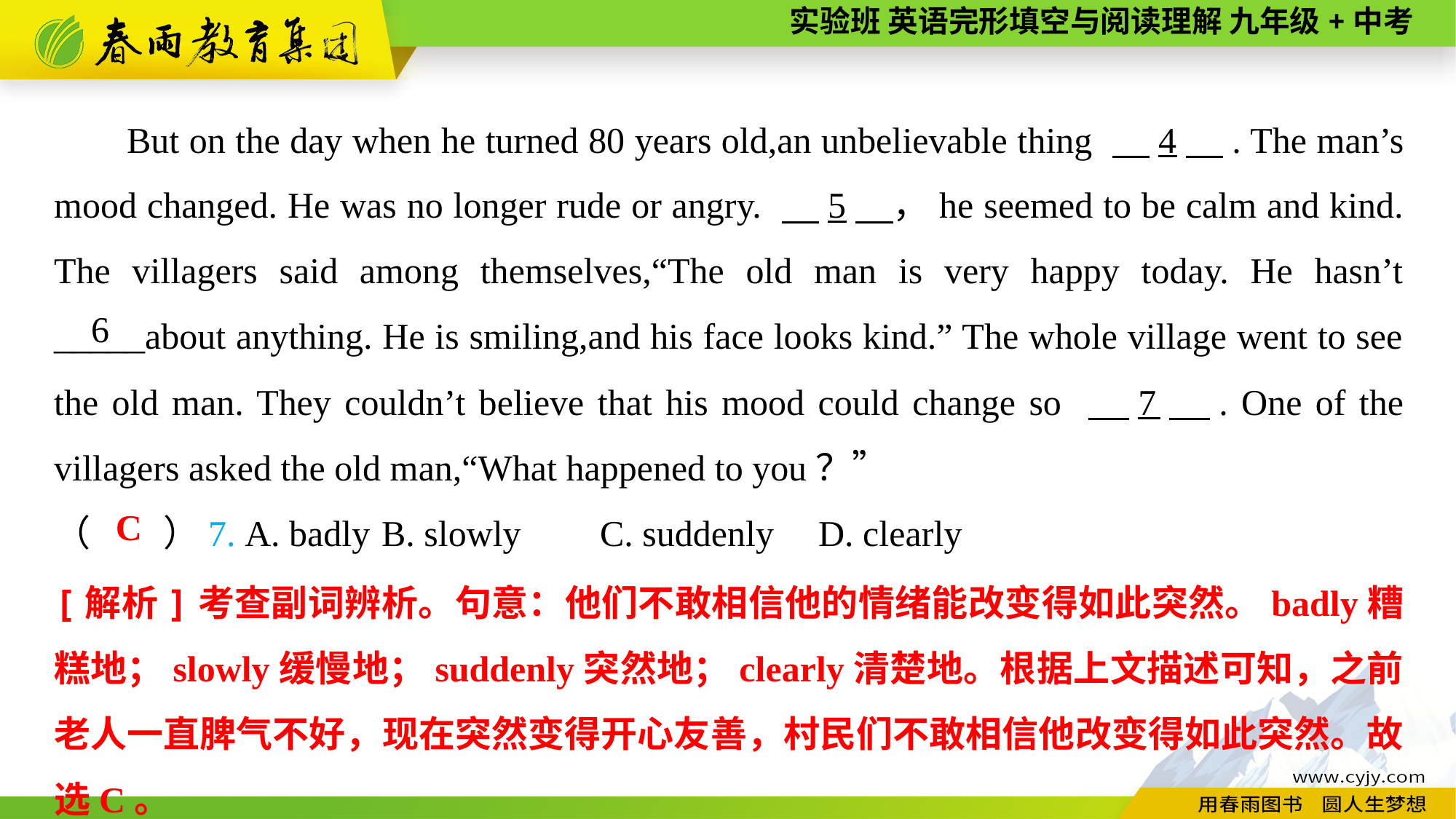

But on the day when he turned 80 years old,an unbelievable thing 　4　. The man’s mood changed. He was no longer rude or angry. 　5　，he seemed to be calm and kind. The villagers said among themselves,“The old man is very happy today. He hasn’t _____about anything. He is smiling,and his face looks kind.” The whole village went to see the old man. They couldn’t believe that his mood could change so 　7　. One of the villagers asked the old man,“What happened to you？”
6
（　　）7. A. badly	B. slowly	C. suddenly	D. clearly
C
[解析]考查副词辨析。句意：他们不敢相信他的情绪能改变得如此突然。badly糟糕地；slowly缓慢地；suddenly突然地；clearly清楚地。根据上文描述可知，之前老人一直脾气不好，现在突然变得开心友善，村民们不敢相信他改变得如此突然。故选C。